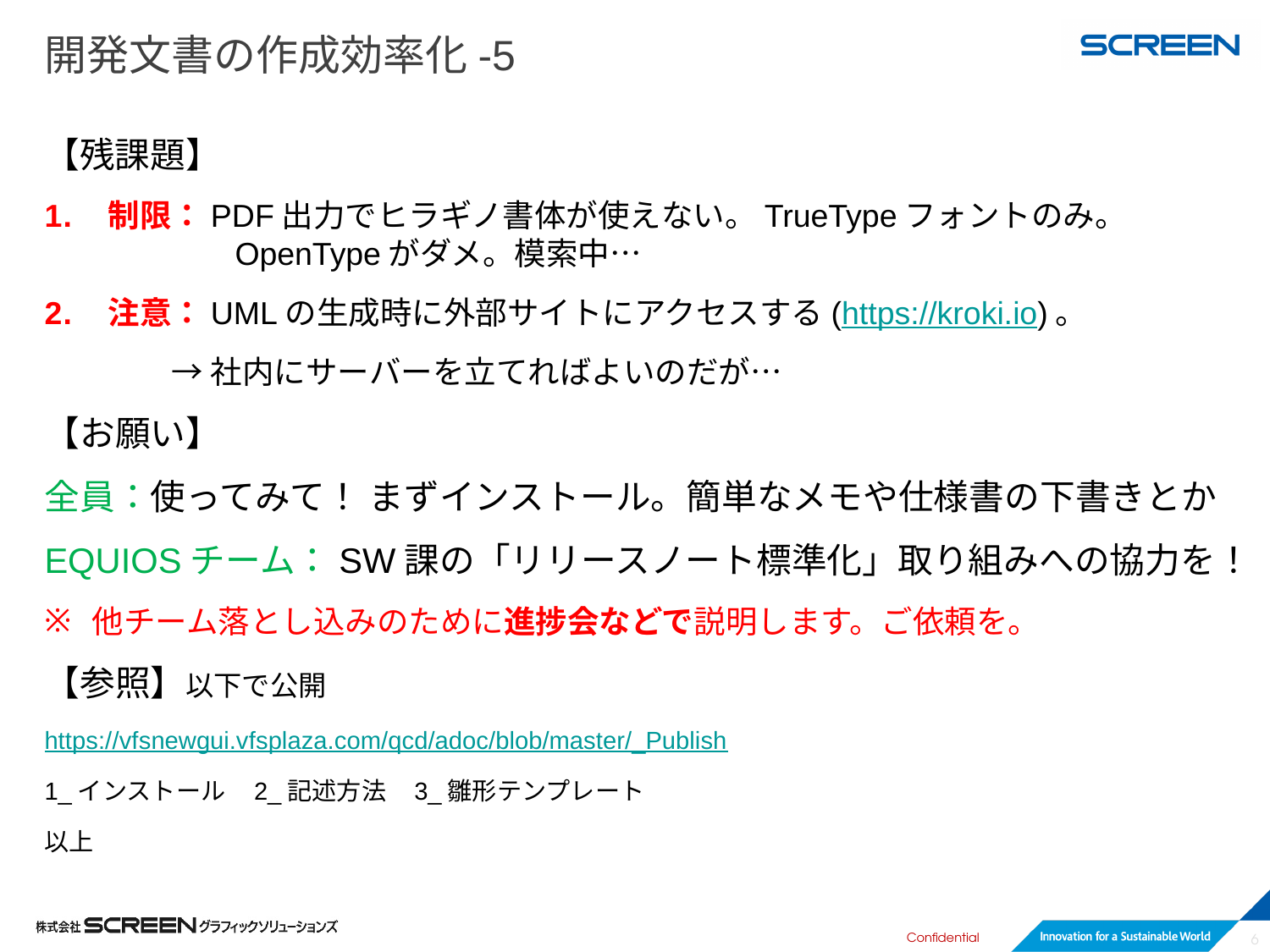

# 開発文書の作成効率化-5
【残課題】
制限：PDF出力でヒラギノ書体が使えない。TrueTypeフォントのみ。    			OpenTypeがダメ。模索中…
注意：UMLの生成時に外部サイトにアクセスする(https://kroki.io)。
	→社内にサーバーを立てればよいのだが…
【お願い】
全員：使ってみて！ まずインストール。簡単なメモや仕様書の下書きとか
EQUIOSチーム：SW課の「リリースノート標準化」取り組みへの協力を！
他チーム落とし込みのために進捗会などで説明します。ご依頼を。
【参照】以下で公開
https://vfsnewgui.vfsplaza.com/qcd/adoc/blob/master/_Publish
1_インストール    2_記述方法    3_雛形テンプレート
以上

6